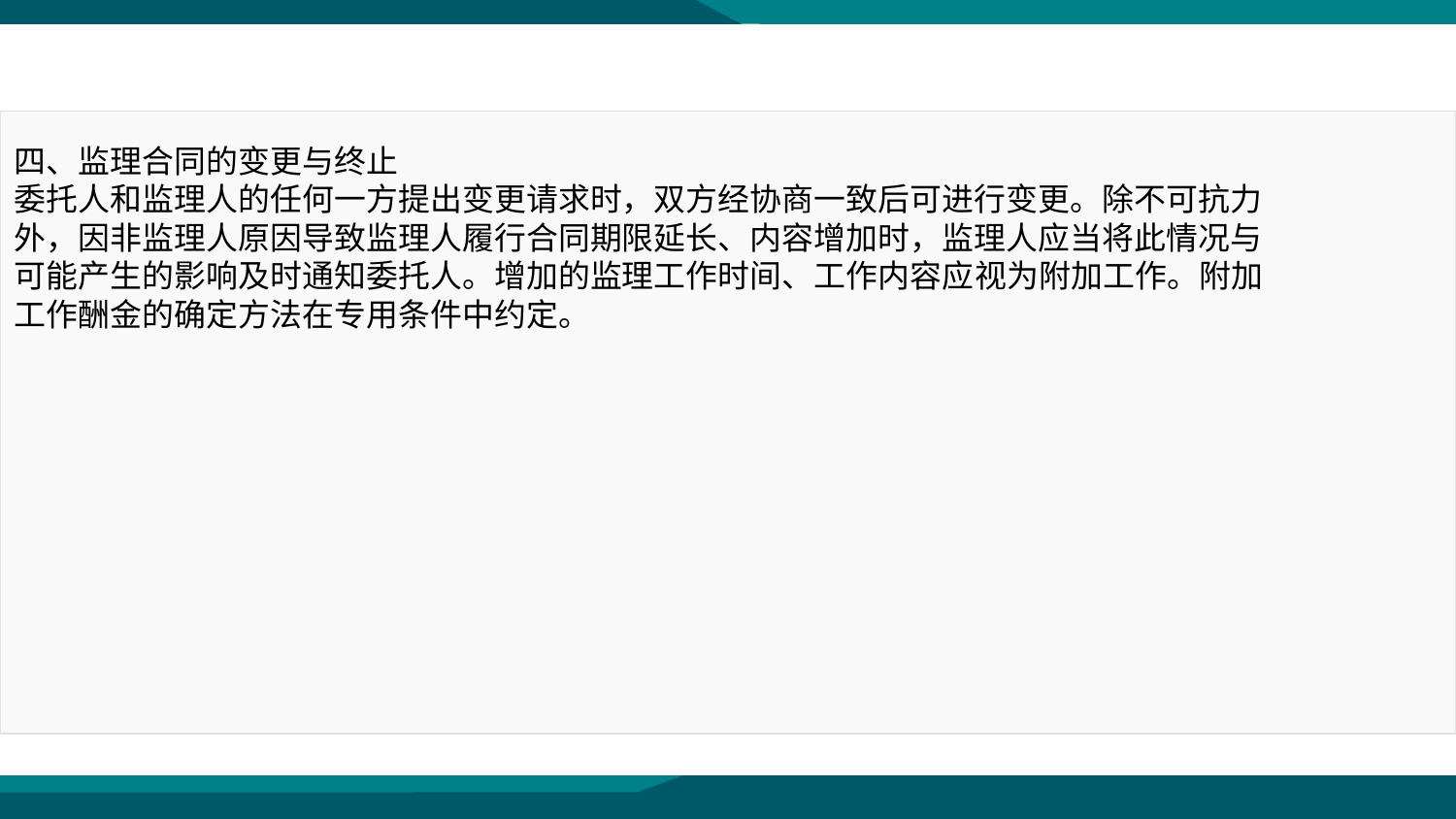

四、监理合同的变更与终止
委托人和监理人的任何一方提出变更请求时，双方经协商一致后可进行变更。除不可抗力外，因非监理人原因导致监理人履行合同期限延长、内容增加时，监理人应当将此情况与可能产生的影响及时通知委托人。增加的监理工作时间、工作内容应视为附加工作。附加工作酬金的确定方法在专用条件中约定。